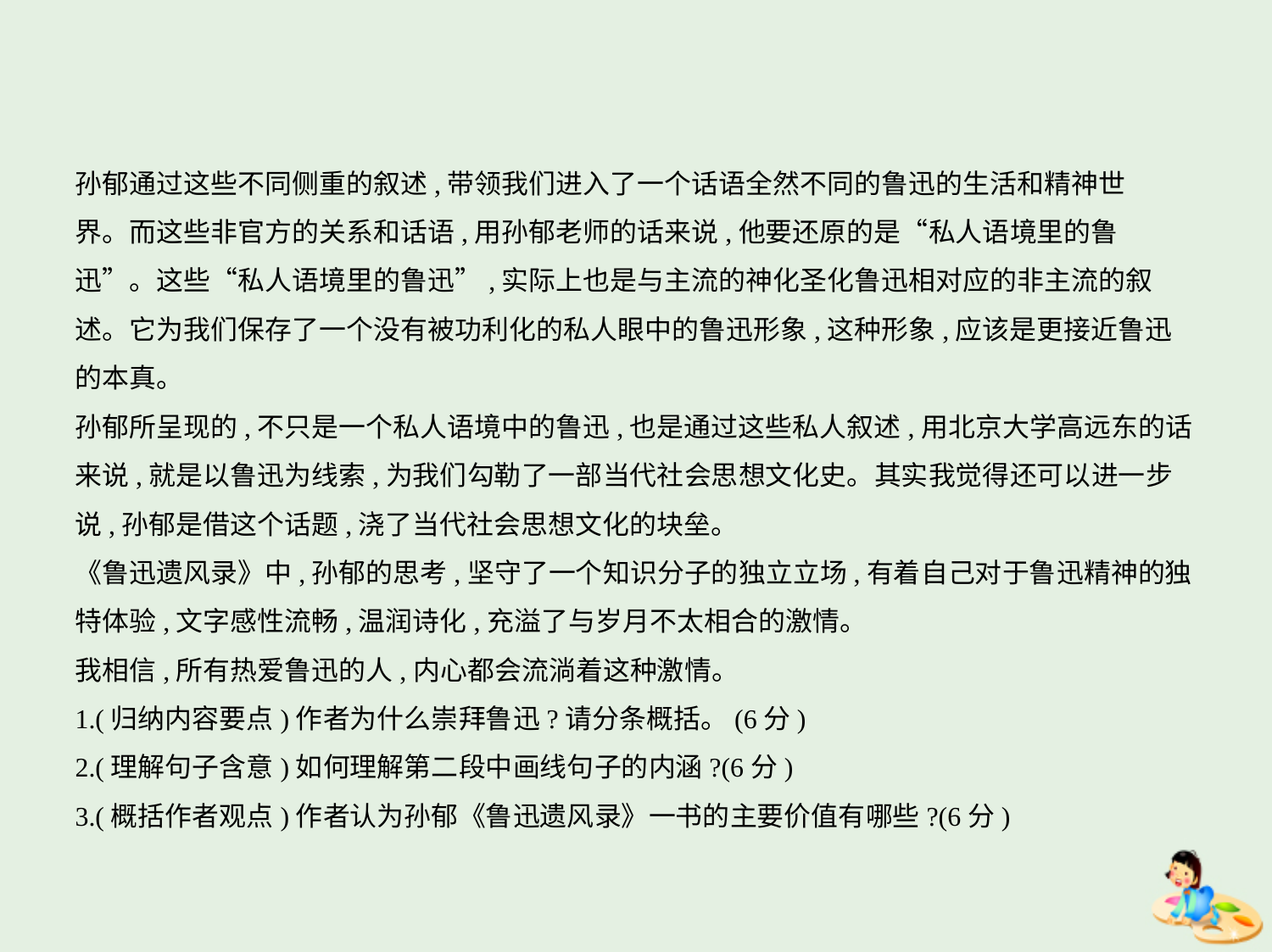

孙郁通过这些不同侧重的叙述,带领我们进入了一个话语全然不同的鲁迅的生活和精神世
界。而这些非官方的关系和话语,用孙郁老师的话来说,他要还原的是“私人语境里的鲁
迅”。这些“私人语境里的鲁迅”,实际上也是与主流的神化圣化鲁迅相对应的非主流的叙
述。它为我们保存了一个没有被功利化的私人眼中的鲁迅形象,这种形象,应该是更接近鲁迅
的本真。
孙郁所呈现的,不只是一个私人语境中的鲁迅,也是通过这些私人叙述,用北京大学高远东的话
来说,就是以鲁迅为线索,为我们勾勒了一部当代社会思想文化史。其实我觉得还可以进一步
说,孙郁是借这个话题,浇了当代社会思想文化的块垒。
《鲁迅遗风录》中,孙郁的思考,坚守了一个知识分子的独立立场,有着自己对于鲁迅精神的独
特体验,文字感性流畅,温润诗化,充溢了与岁月不太相合的激情。
我相信,所有热爱鲁迅的人,内心都会流淌着这种激情。
1.(归纳内容要点)作者为什么崇拜鲁迅?请分条概括。(6分)
2.(理解句子含意)如何理解第二段中画线句子的内涵?(6分)
3.(概括作者观点)作者认为孙郁《鲁迅遗风录》一书的主要价值有哪些?(6分)